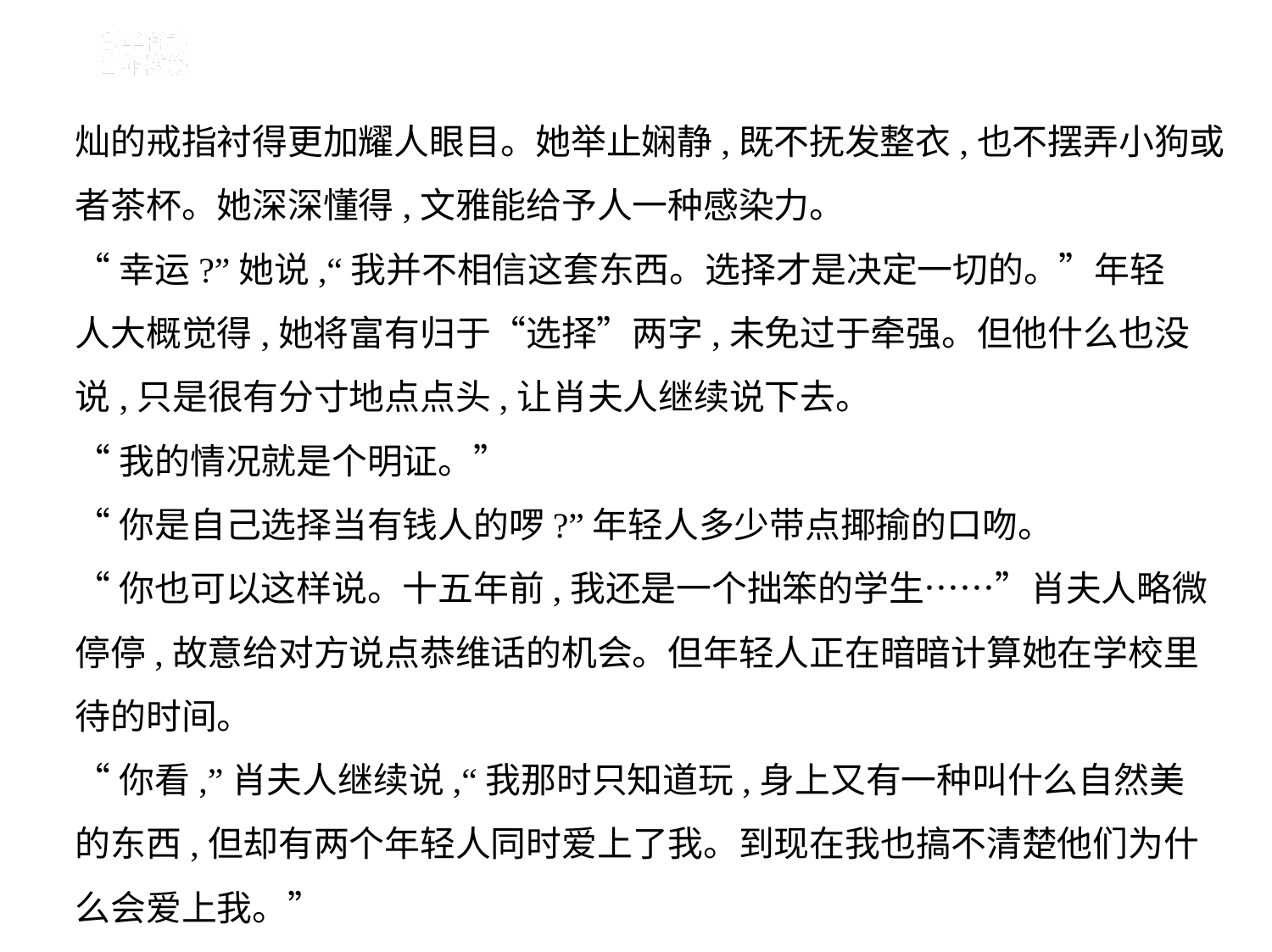

灿的戒指衬得更加耀人眼目。她举止娴静,既不抚发整衣,也不摆弄小狗或
者茶杯。她深深懂得,文雅能给予人一种感染力。
“幸运?”她说,“我并不相信这套东西。选择才是决定一切的。”年轻
人大概觉得,她将富有归于“选择”两字,未免过于牵强。但他什么也没
说,只是很有分寸地点点头,让肖夫人继续说下去。
“我的情况就是个明证。”
“你是自己选择当有钱人的啰?”年轻人多少带点揶揄的口吻。
“你也可以这样说。十五年前,我还是一个拙笨的学生……”肖夫人略微
停停,故意给对方说点恭维话的机会。但年轻人正在暗暗计算她在学校里
待的时间。
“你看,”肖夫人继续说,“我那时只知道玩,身上又有一种叫什么自然美
的东西,但却有两个年轻人同时爱上了我。到现在我也搞不清楚他们为什
么会爱上我。”